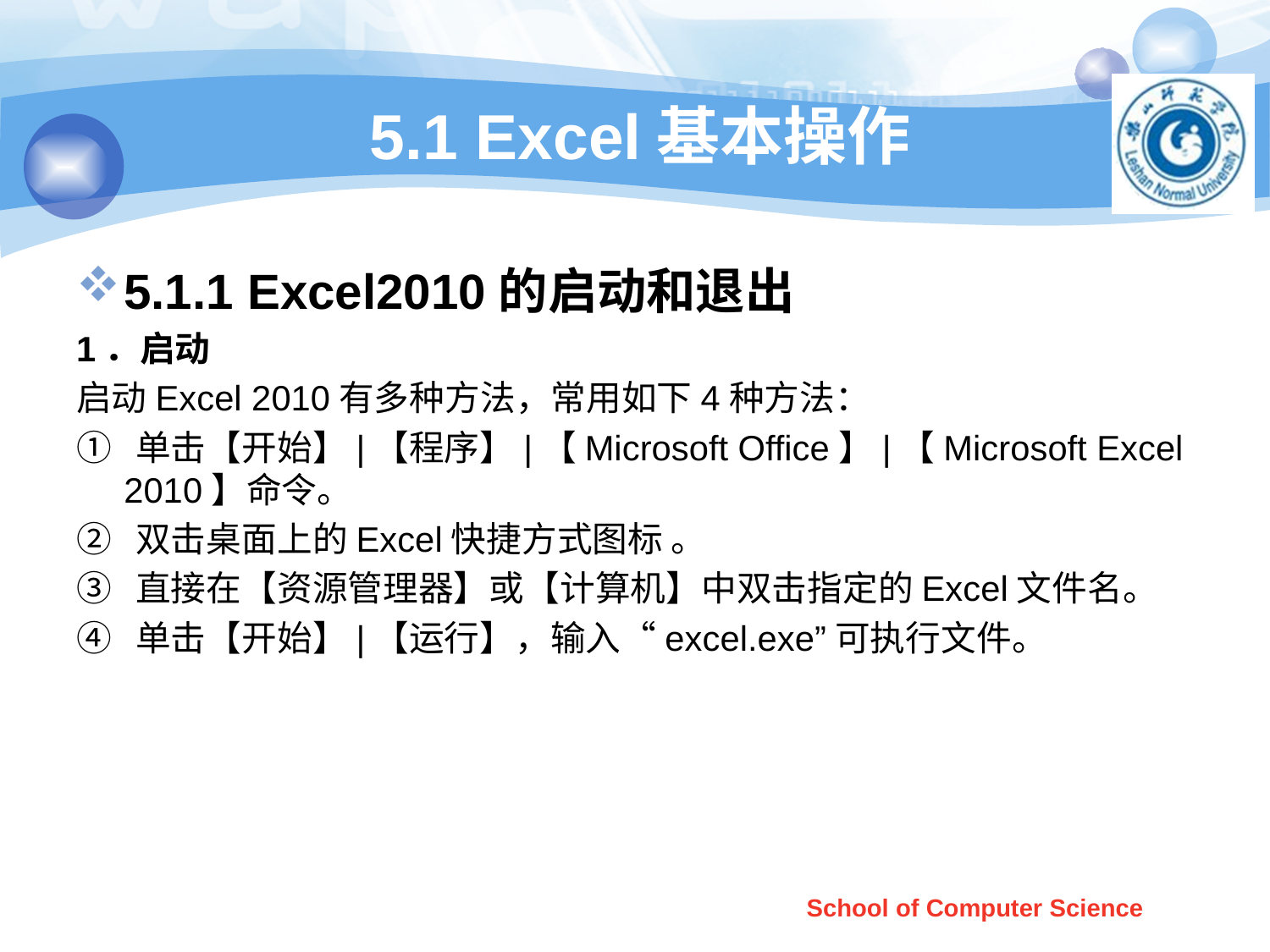

# 5.1 Excel基本操作
5.1.1 Excel2010的启动和退出
1．启动
启动Excel 2010有多种方法，常用如下4种方法：
①  单击【开始】|【程序】|【Microsoft Office】|【Microsoft Excel 2010】命令。
②  双击桌面上的Excel快捷方式图标 。
③  直接在【资源管理器】或【计算机】中双击指定的Excel文件名。
④  单击【开始】|【运行】，输入“excel.exe”可执行文件。

School of Computer Science